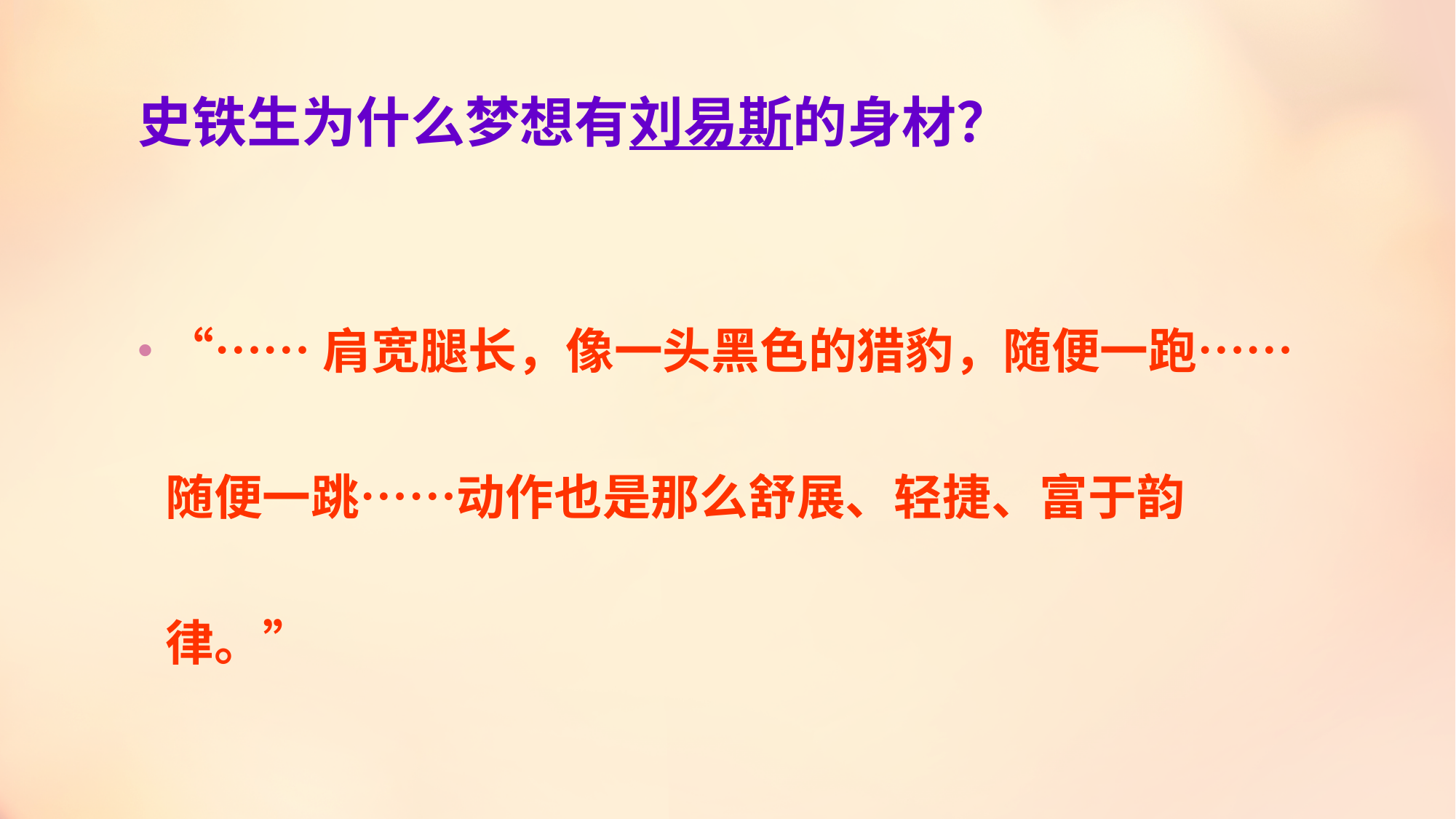

# 史铁生为什么梦想有刘易斯的身材？
“……肩宽腿长，像一头黑色的猎豹，随便一跑……随便一跳……动作也是那么舒展、轻捷、富于韵律。”